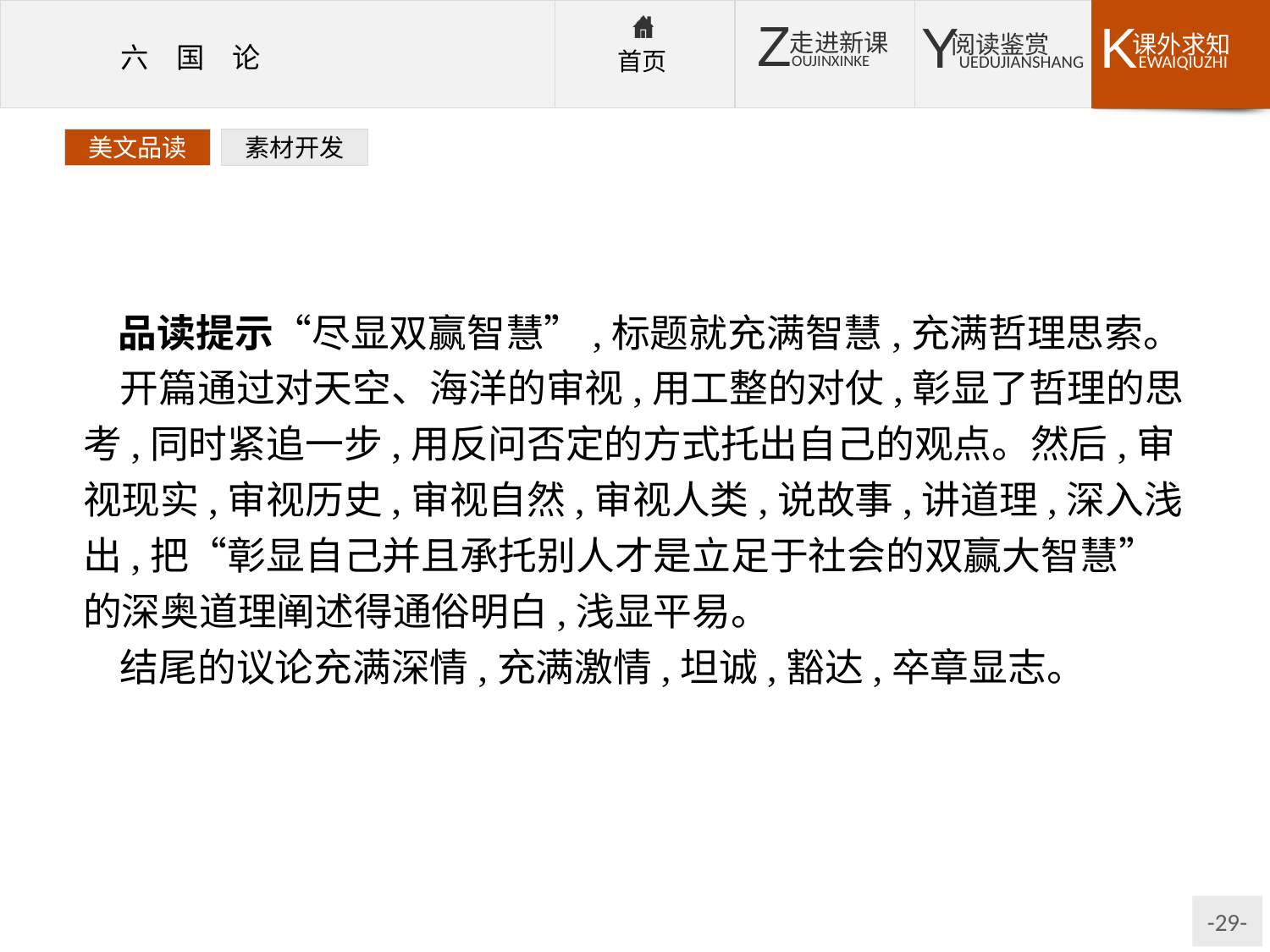

美文品读
素材开发
品读提示“尽显双赢智慧”,标题就充满智慧,充满哲理思索。
开篇通过对天空、海洋的审视,用工整的对仗,彰显了哲理的思考,同时紧追一步,用反问否定的方式托出自己的观点。然后,审视现实,审视历史,审视自然,审视人类,说故事,讲道理,深入浅出,把“彰显自己并且承托别人才是立足于社会的双赢大智慧”的深奥道理阐述得通俗明白,浅显平易。
结尾的议论充满深情,充满激情,坦诚,豁达,卒章显志。